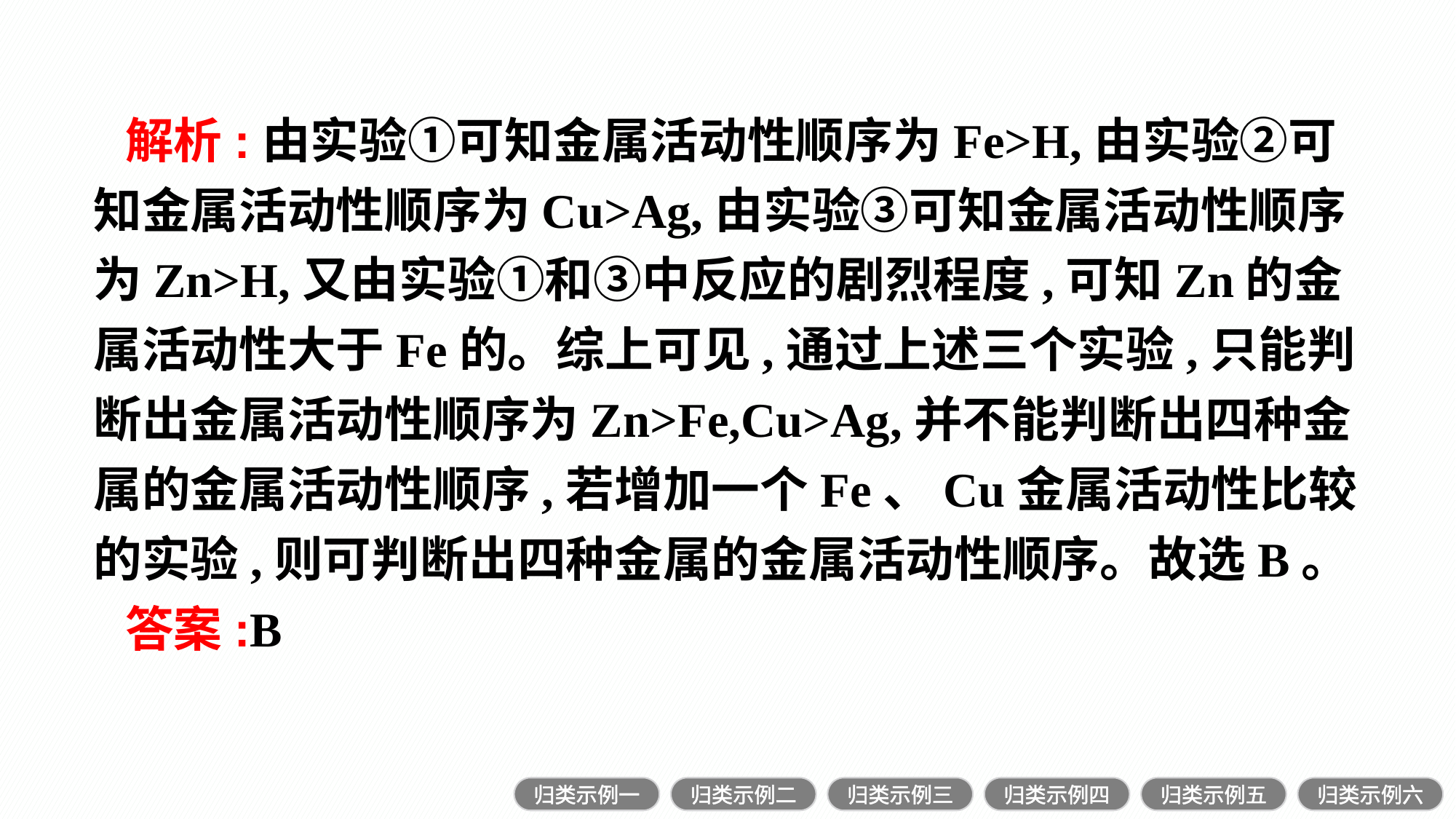

解析:由实验①可知金属活动性顺序为Fe>H,由实验②可知金属活动性顺序为Cu>Ag,由实验③可知金属活动性顺序为Zn>H,又由实验①和③中反应的剧烈程度,可知Zn的金属活动性大于Fe的。综上可见,通过上述三个实验,只能判断出金属活动性顺序为Zn>Fe,Cu>Ag,并不能判断出四种金属的金属活动性顺序,若增加一个Fe、Cu金属活动性比较的实验,则可判断出四种金属的金属活动性顺序。故选B。
答案:B